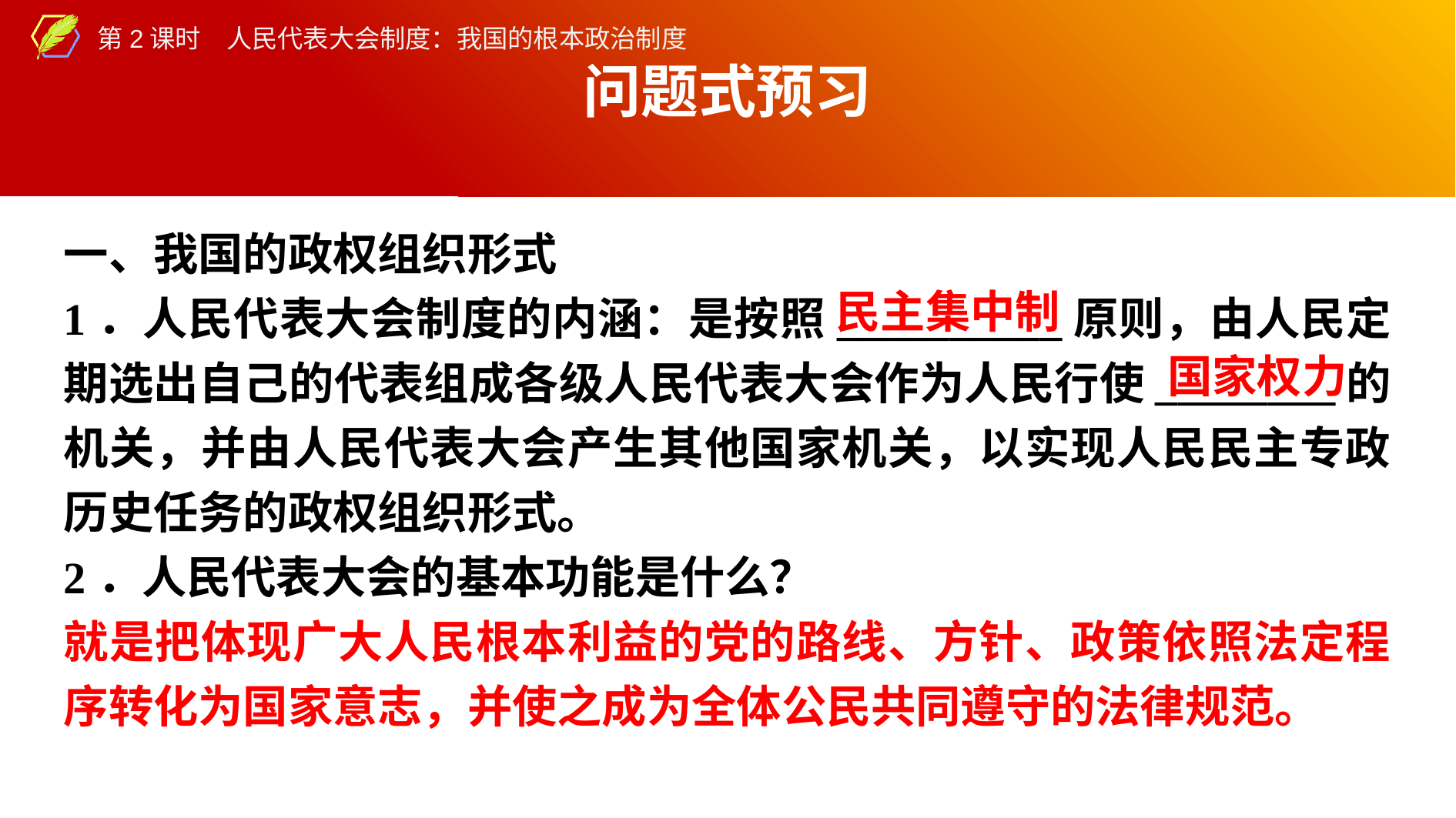

问题式预习
一、我国的政权组织形式
1．人民代表大会制度的内涵：是按照__________原则，由人民定期选出自己的代表组成各级人民代表大会作为人民行使________的机关，并由人民代表大会产生其他国家机关，以实现人民民主专政历史任务的政权组织形式。
2．人民代表大会的基本功能是什么？
就是把体现广大人民根本利益的党的路线、方针、政策依照法定程序转化为国家意志，并使之成为全体公民共同遵守的法律规范。
民主集中制
国家权力